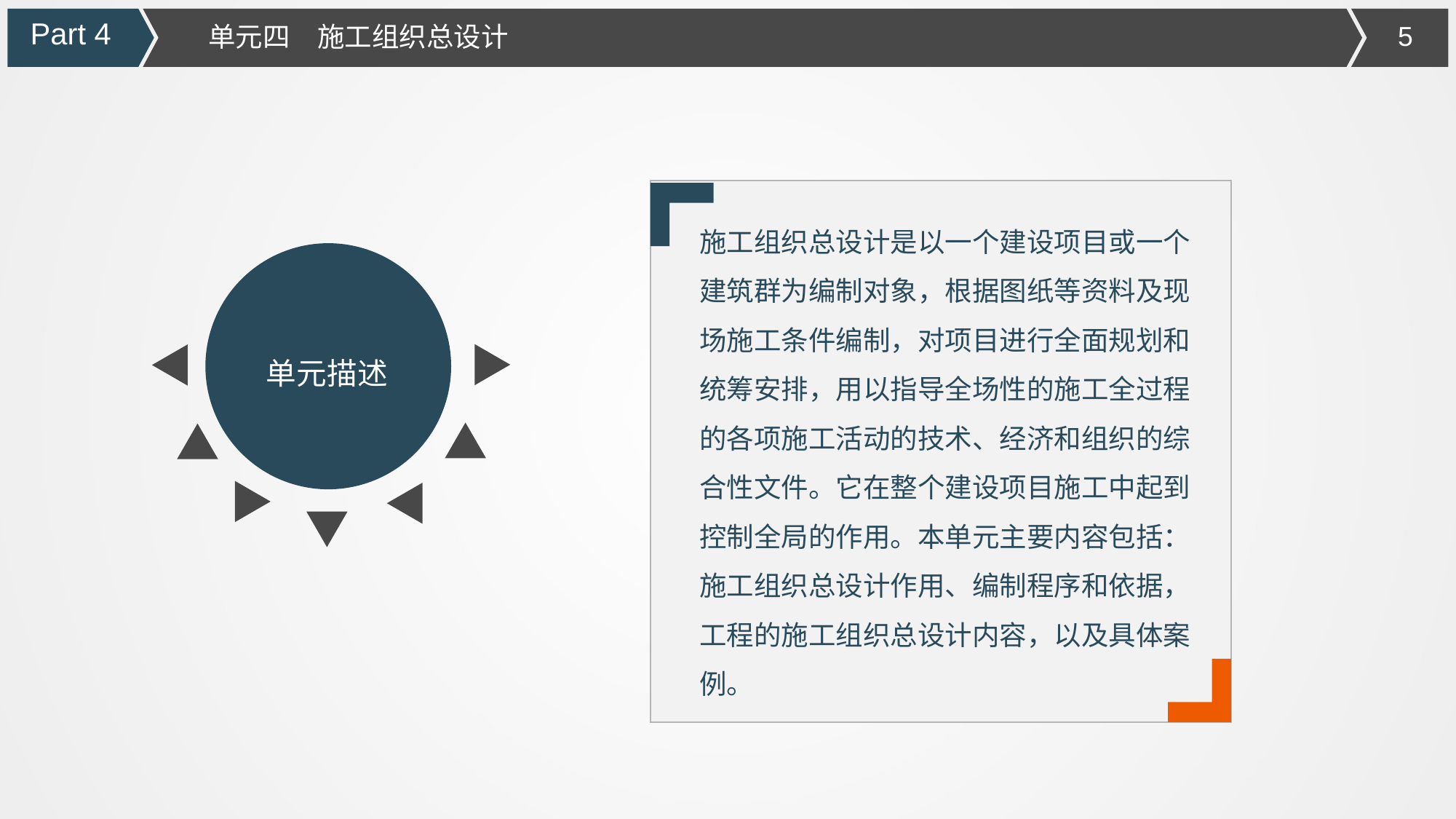

Part 4
单元四　施工组织总设计

施工组织总设计是以一个建设项目或一个建筑群为编制对象，根据图纸等资料及现场施工条件编制，对项目进行全面规划和统筹安排，用以指导全场性的施工全过程的各项施工活动的技术、经济和组织的综合性文件。它在整个建设项目施工中起到控制全局的作用。本单元主要内容包括：
施工组织总设计作用、编制程序和依据，工程的施工组织总设计内容，以及具体案例。

单元描述